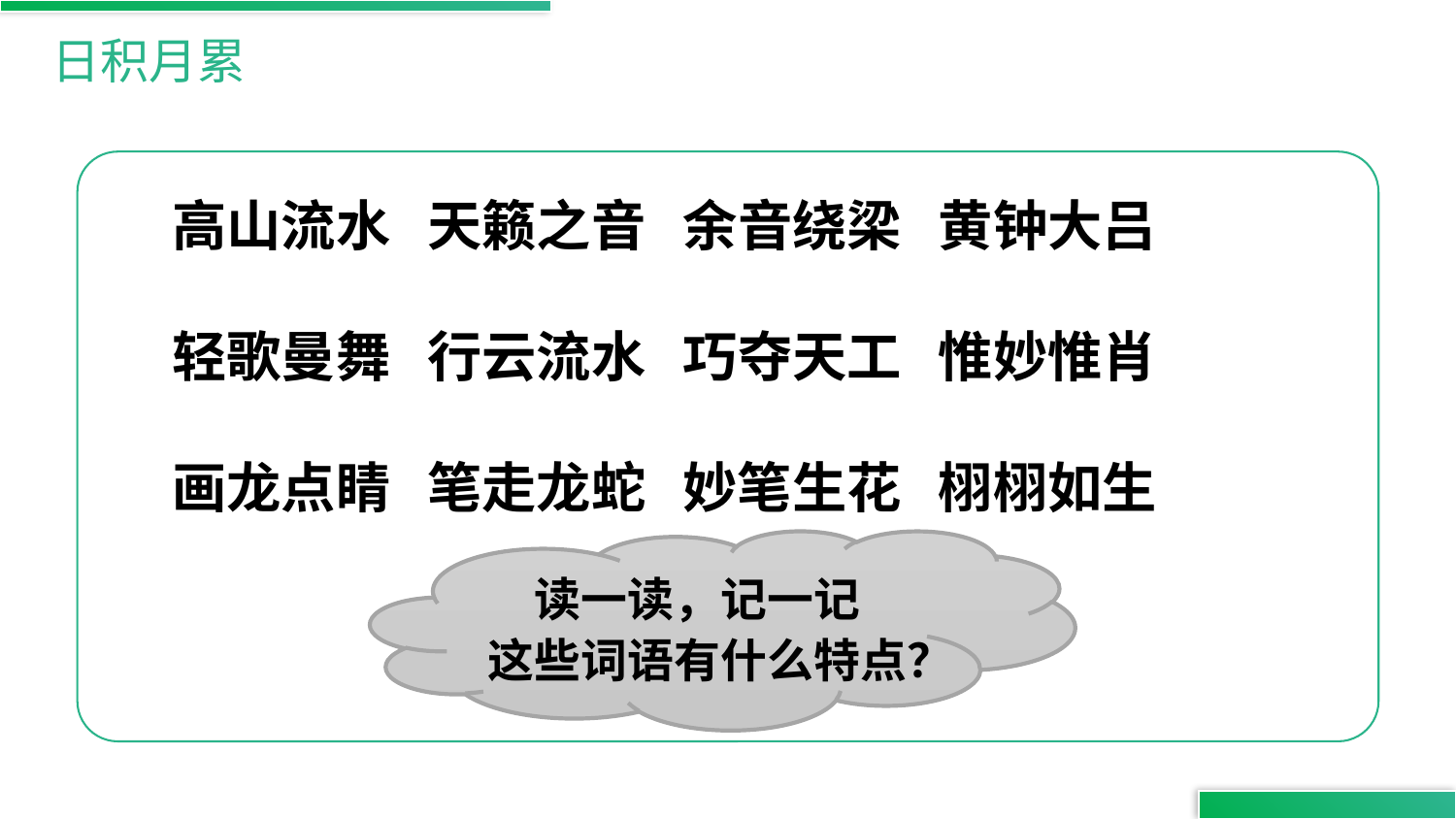

日积月累
高山流水   天籁之音   余音绕梁   黄钟大吕
轻歌曼舞   行云流水   巧夺天工   惟妙惟肖
画龙点睛   笔走龙蛇   妙笔生花   栩栩如生
读一读，记一记
这些词语有什么特点？